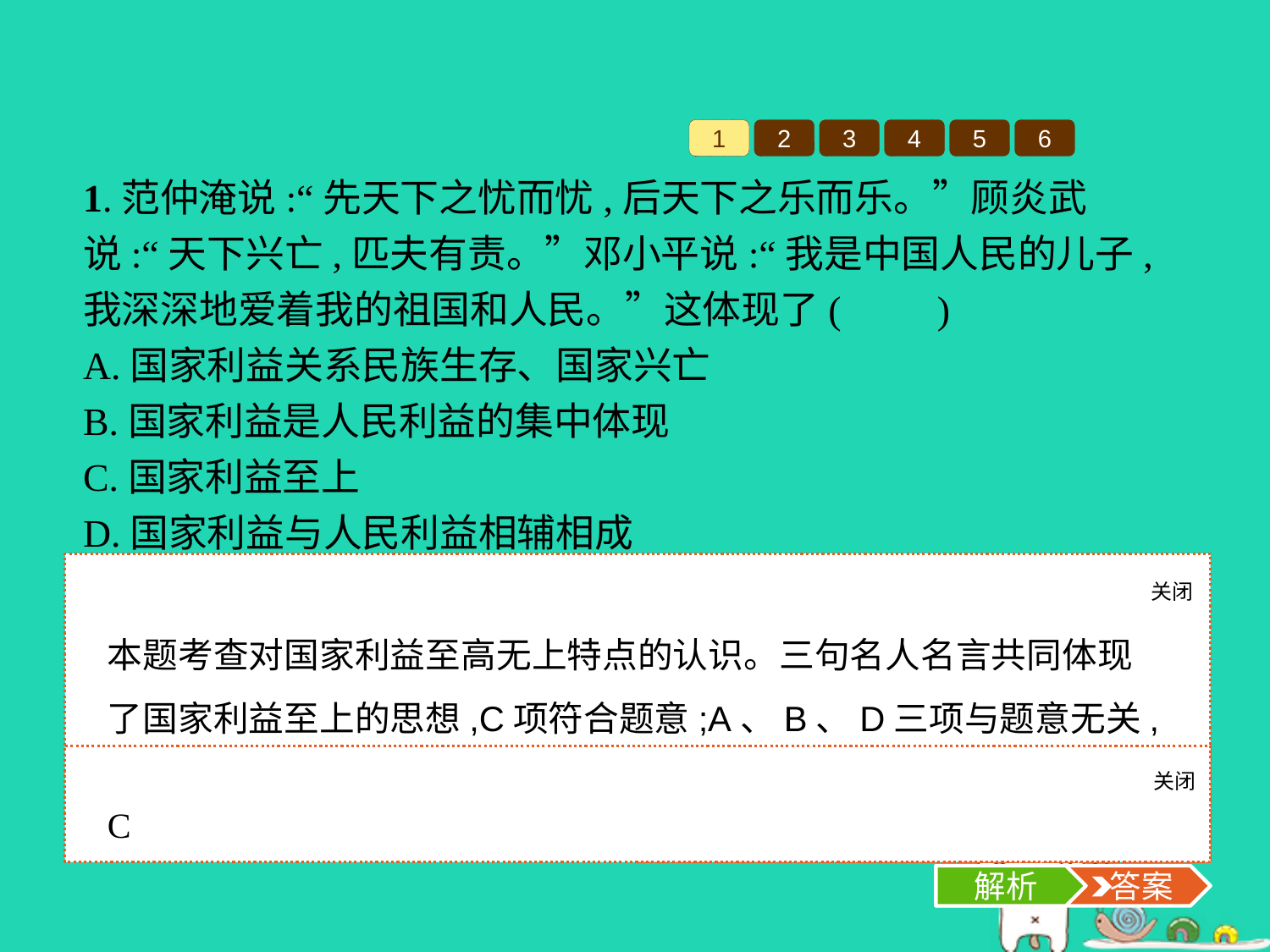

1
2
3
4
5
6
1.范仲淹说:“先天下之忧而忧,后天下之乐而乐。”顾炎武说:“天下兴亡,匹夫有责。”邓小平说:“我是中国人民的儿子,我深深地爱着我的祖国和人民。”这体现了(　　)
A.国家利益关系民族生存、国家兴亡
B.国家利益是人民利益的集中体现
C.国家利益至上
D.国家利益与人民利益相辅相成

关闭
解析

本题考查对国家利益至高无上特点的认识。三句名人名言共同体现了国家利益至上的思想,C项符合题意;A、B、D三项与题意无关,应排除,故选C项。

关闭
解析
  答案

C
解析
  答案